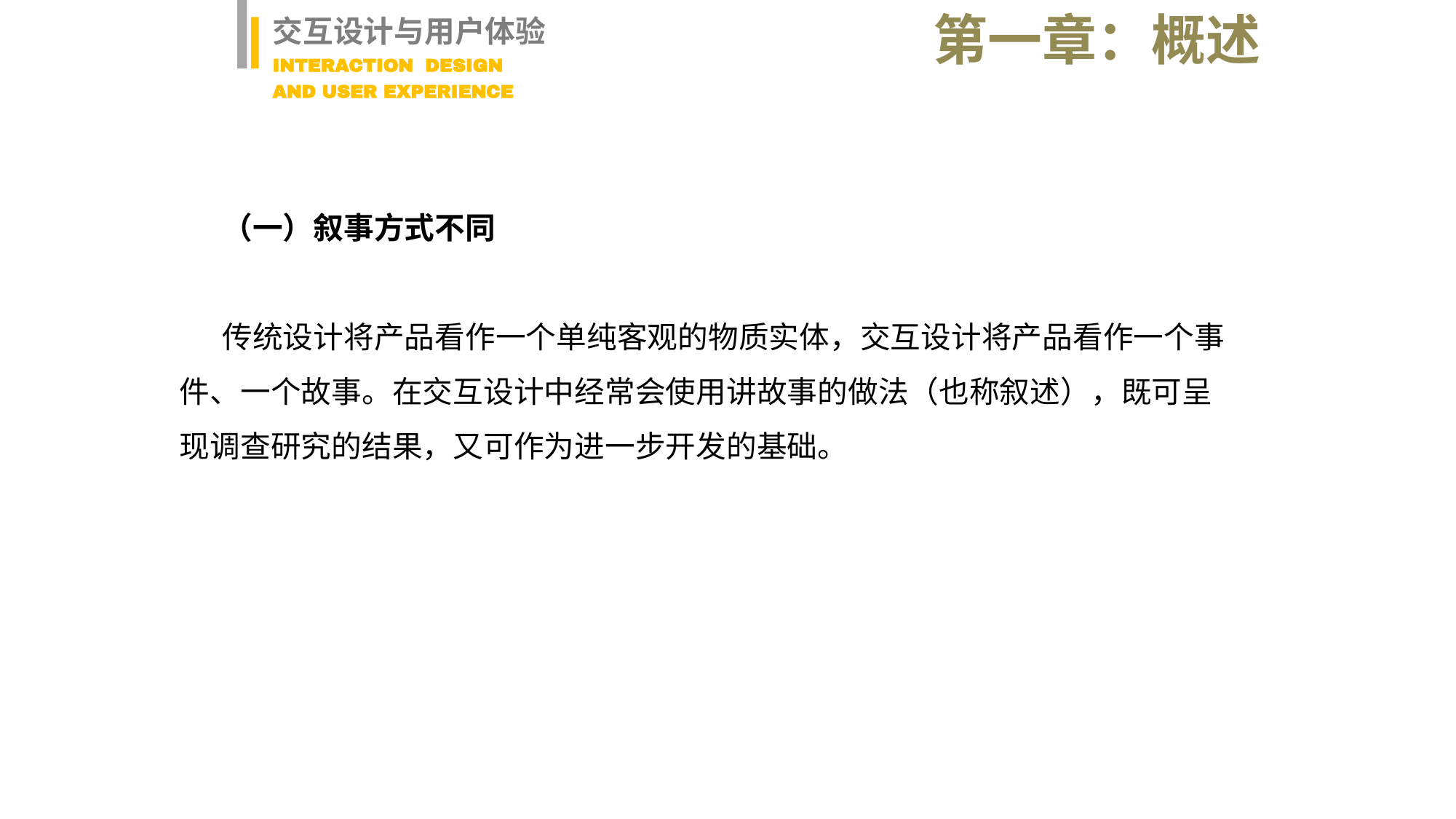

第一章：概述

交互设计与用户体验
INTERACTION  DESIGN
AND USER EXPERIENCE
（一）叙事方式不同

传统设计将产品看作一个单纯客观的物质实体，交互设计将产品看作一个事件、一个故事。在交互设计中经常会使用讲故事的做法（也称叙述），既可呈现调查研究的结果，又可作为进一步开发的基础。